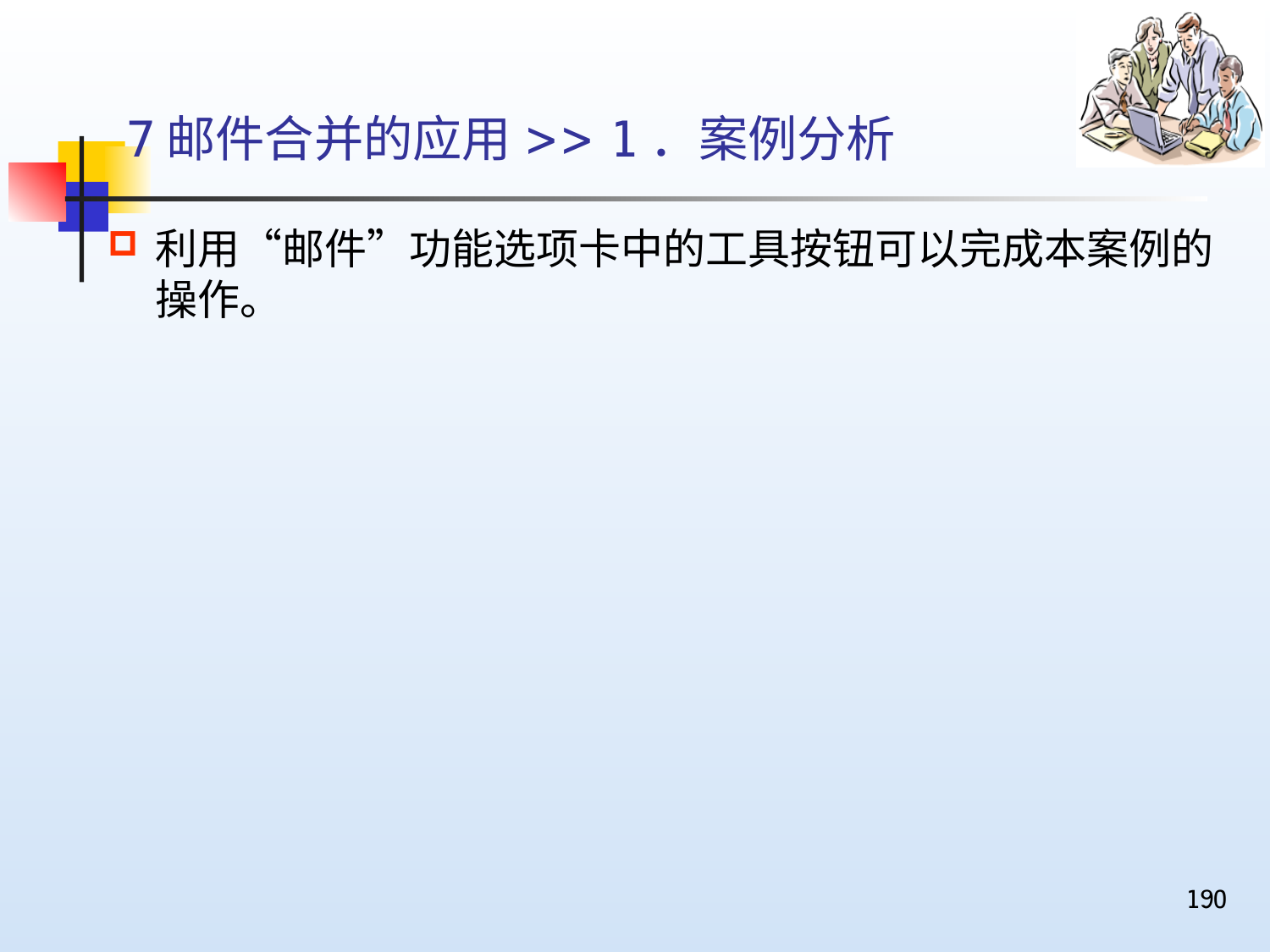

# 7邮件合并的应用>> 1．案例分析
利用“邮件”功能选项卡中的工具按钮可以完成本案例的操作。
190